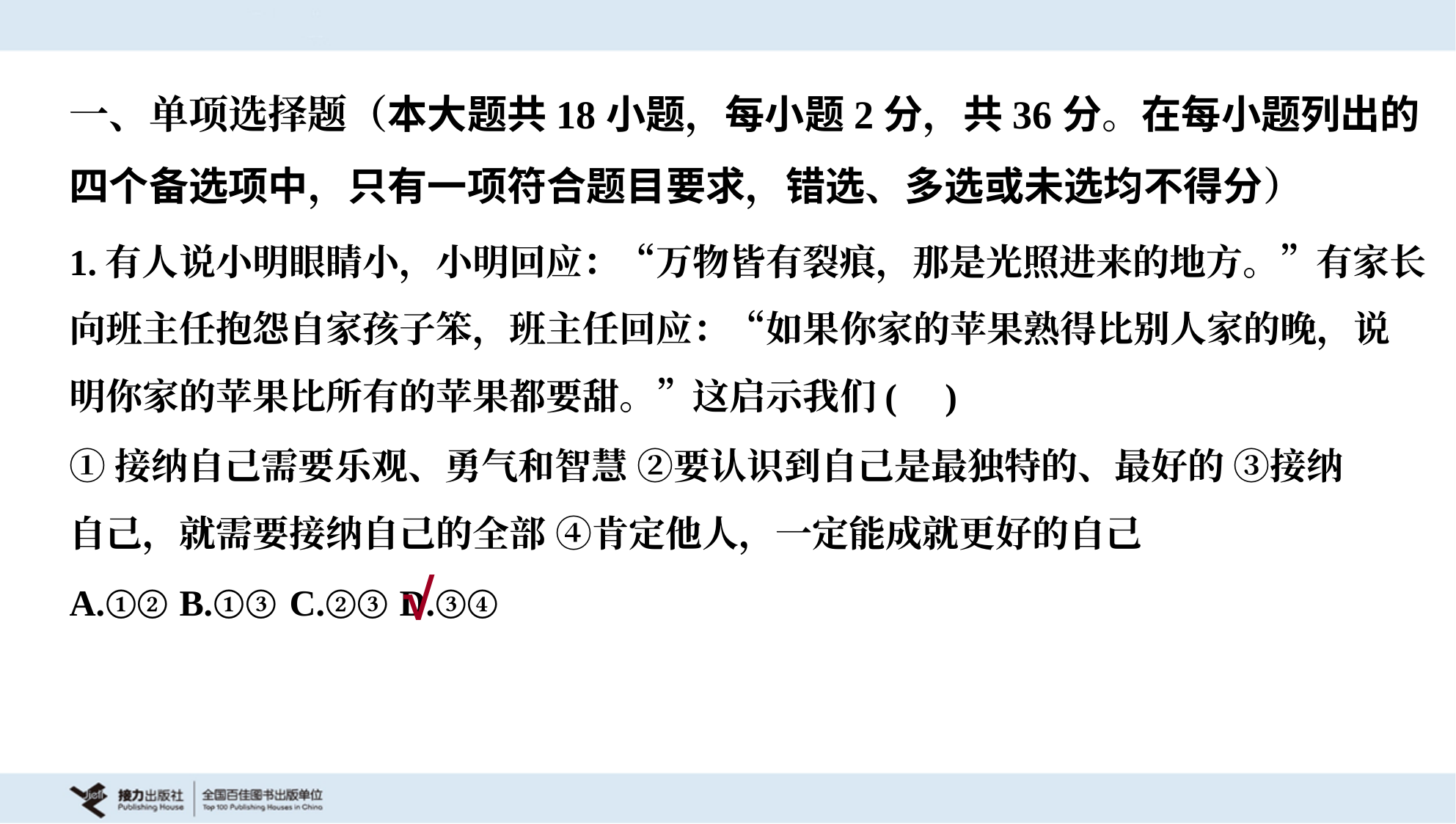

一、单项选择题（本大题共18小题，每小题2分，共36分。在每小题列出的
四个备选项中，只有一项符合题目要求，错选、多选或未选均不得分）
1.有人说小明眼睛小，小明回应：“万物皆有裂痕，那是光照进来的地方。”有家长
向班主任抱怨自家孩子笨，班主任回应：“如果你家的苹果熟得比别人家的晚，说
明你家的苹果比所有的苹果都要甜。”这启示我们(     )
①接纳自己需要乐观、勇气和智慧 ②要认识到自己是最独特的、最好的 ③接纳
自己，就需要接纳自己的全部 ④肯定他人，一定能成就更好的自己
A.①②	B.①③	C.②③	D.③④
√